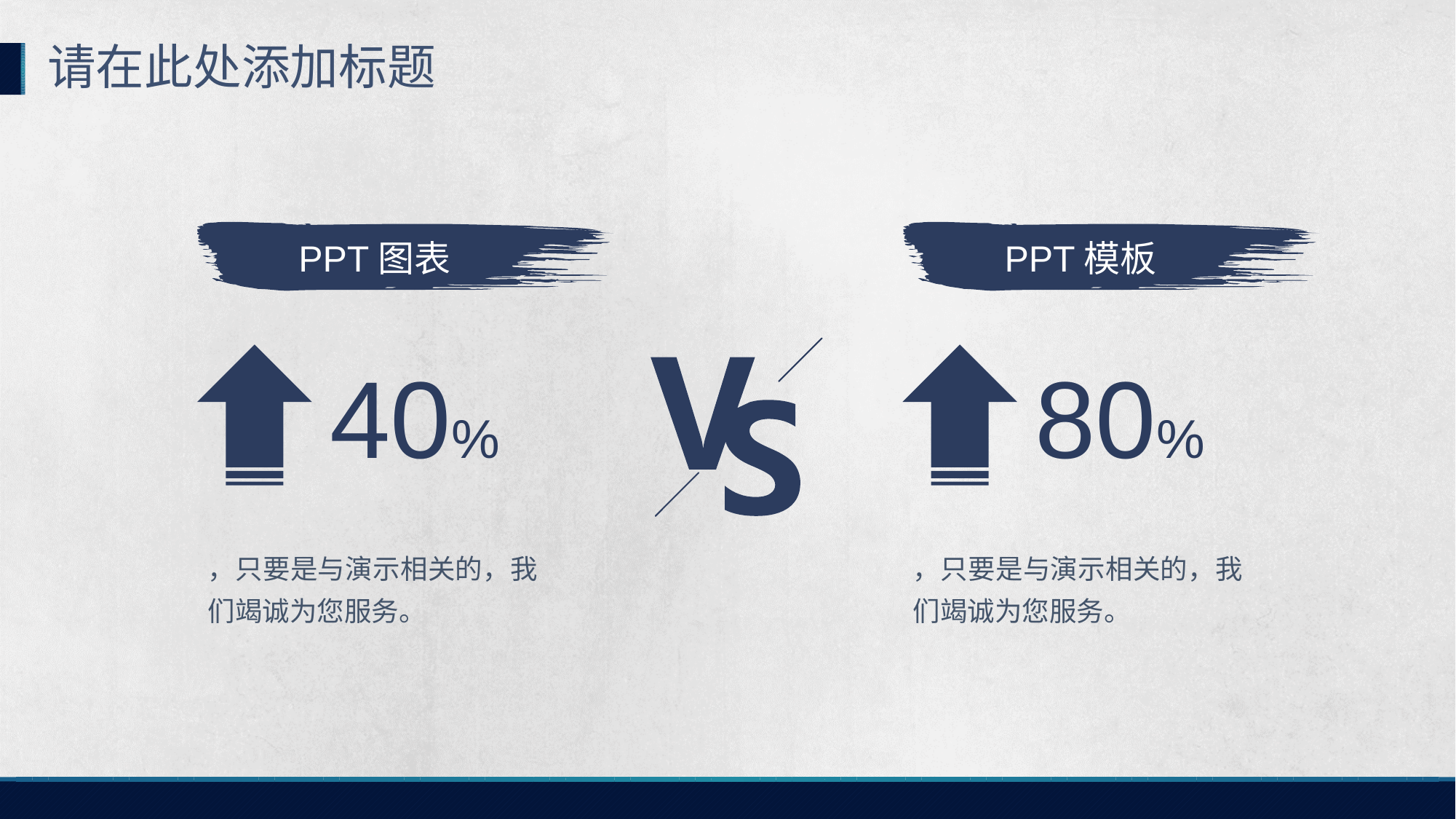

请在此处添加标题

PPT图表
PPT模板

40%
80%

，只要是与演示相关的，我们竭诚为您服务。
，只要是与演示相关的，我们竭诚为您服务。